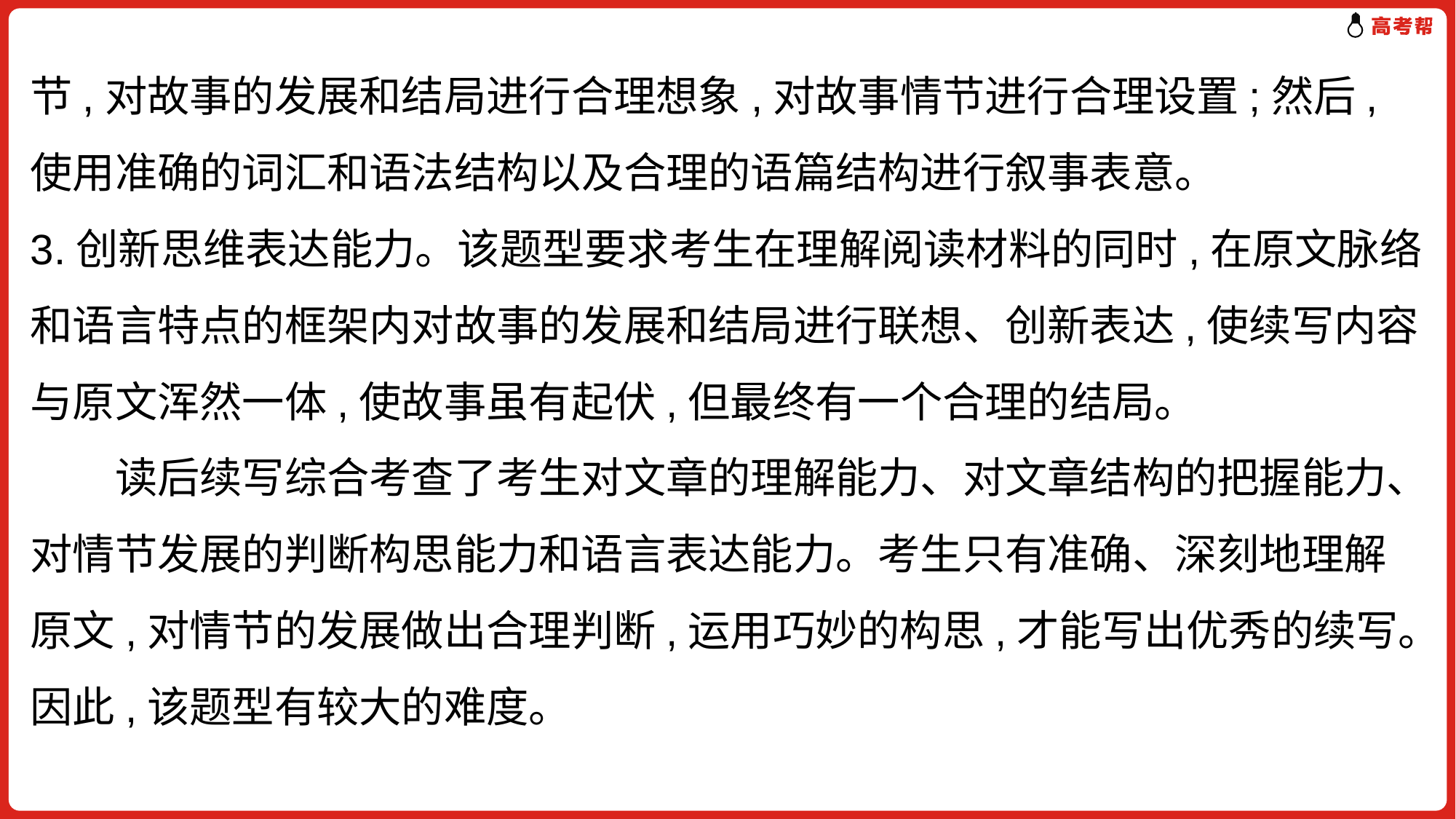

节,对故事的发展和结局进行合理想象,对故事情节进行合理设置;然后,使用准确的词汇和语法结构以及合理的语篇结构进行叙事表意。
3.创新思维表达能力。该题型要求考生在理解阅读材料的同时,在原文脉络和语言特点的框架内对故事的发展和结局进行联想、创新表达,使续写内容与原文浑然一体,使故事虽有起伏,但最终有一个合理的结局。
　　读后续写综合考查了考生对文章的理解能力、对文章结构的把握能力、对情节发展的判断构思能力和语言表达能力。考生只有准确、深刻地理解原文,对情节的发展做出合理判断,运用巧妙的构思,才能写出优秀的续写。因此,该题型有较大的难度。